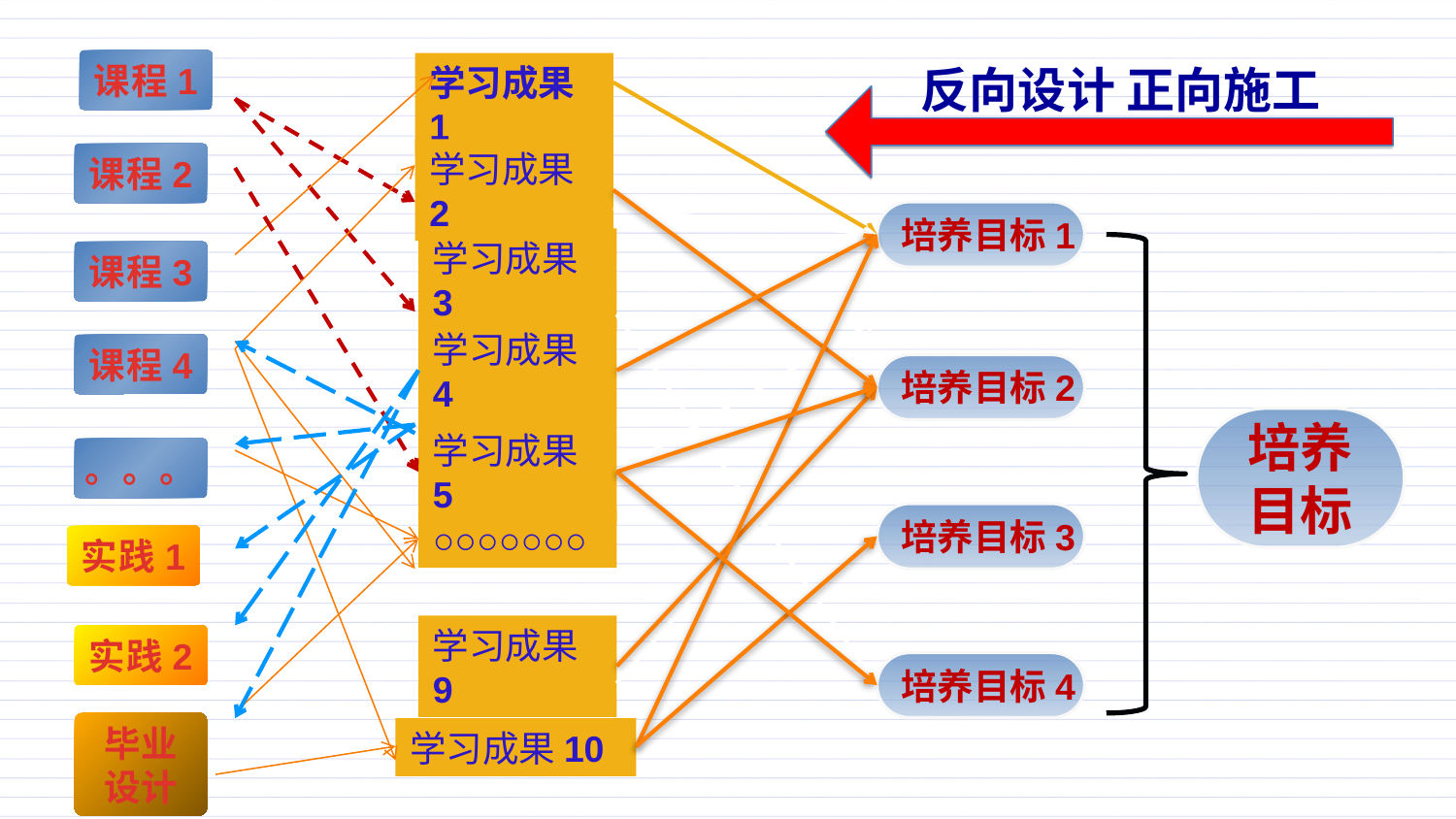

反向设计 正向施工
课程1
学习成果1
学习成果2
课程2
培养目标1
学习成果3

课程3
学习成果4
课程4
培养目标2
培养
目标
学习成果5
。。。
培养目标3
○○○○○○○
实践1
学习成果9
实践2
培养目标4
毕业
设计
学习成果10